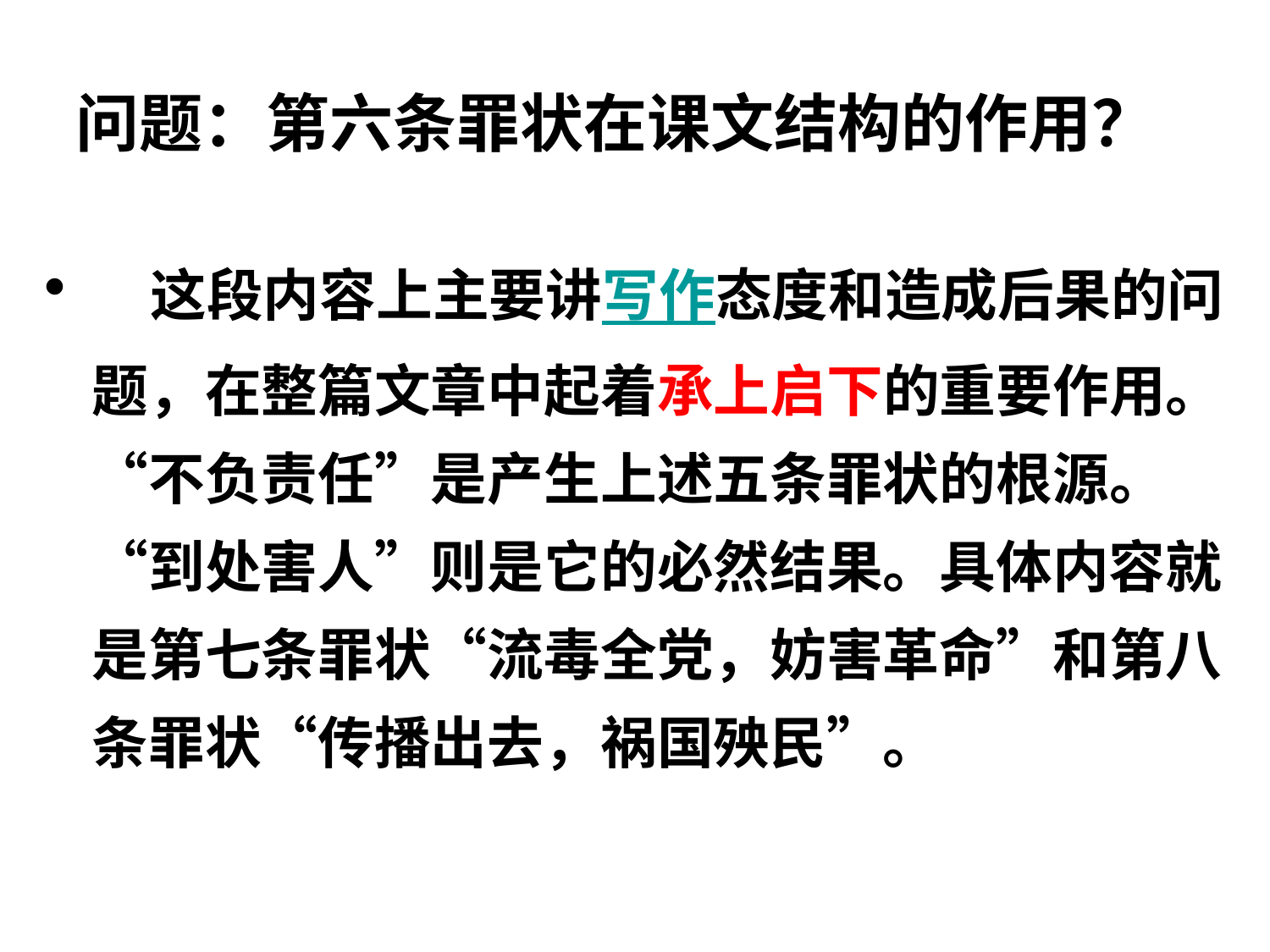

# 问题：第六条罪状在课文结构的作用？
   这段内容上主要讲写作态度和造成后果的问题，在整篇文章中起着承上启下的重要作用。“不负责任”是产生上述五条罪状的根源。“到处害人”则是它的必然结果。具体内容就是第七条罪状“流毒全党，妨害革命”和第八条罪状“传播出去，祸国殃民”。